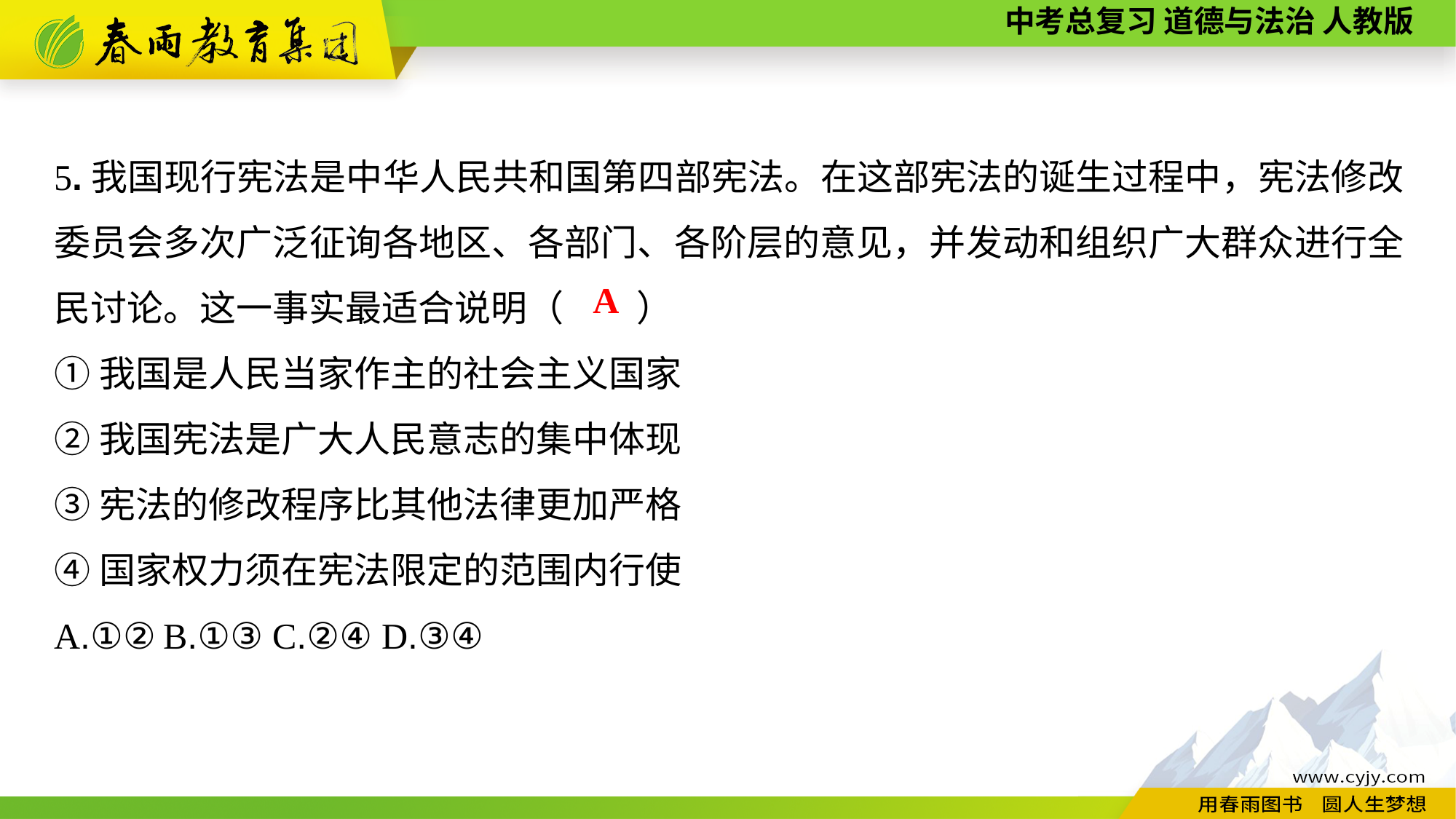

5.我国现行宪法是中华人民共和国第四部宪法。在这部宪法的诞生过程中，宪法修改委员会多次广泛征询各地区、各部门、各阶层的意见，并发动和组织广大群众进行全民讨论。这一事实最适合说明（　　）
①我国是人民当家作主的社会主义国家
②我国宪法是广大人民意志的集中体现
③宪法的修改程序比其他法律更加严格
④国家权力须在宪法限定的范围内行使
A.①②	B.①③	C.②④	D.③④
A